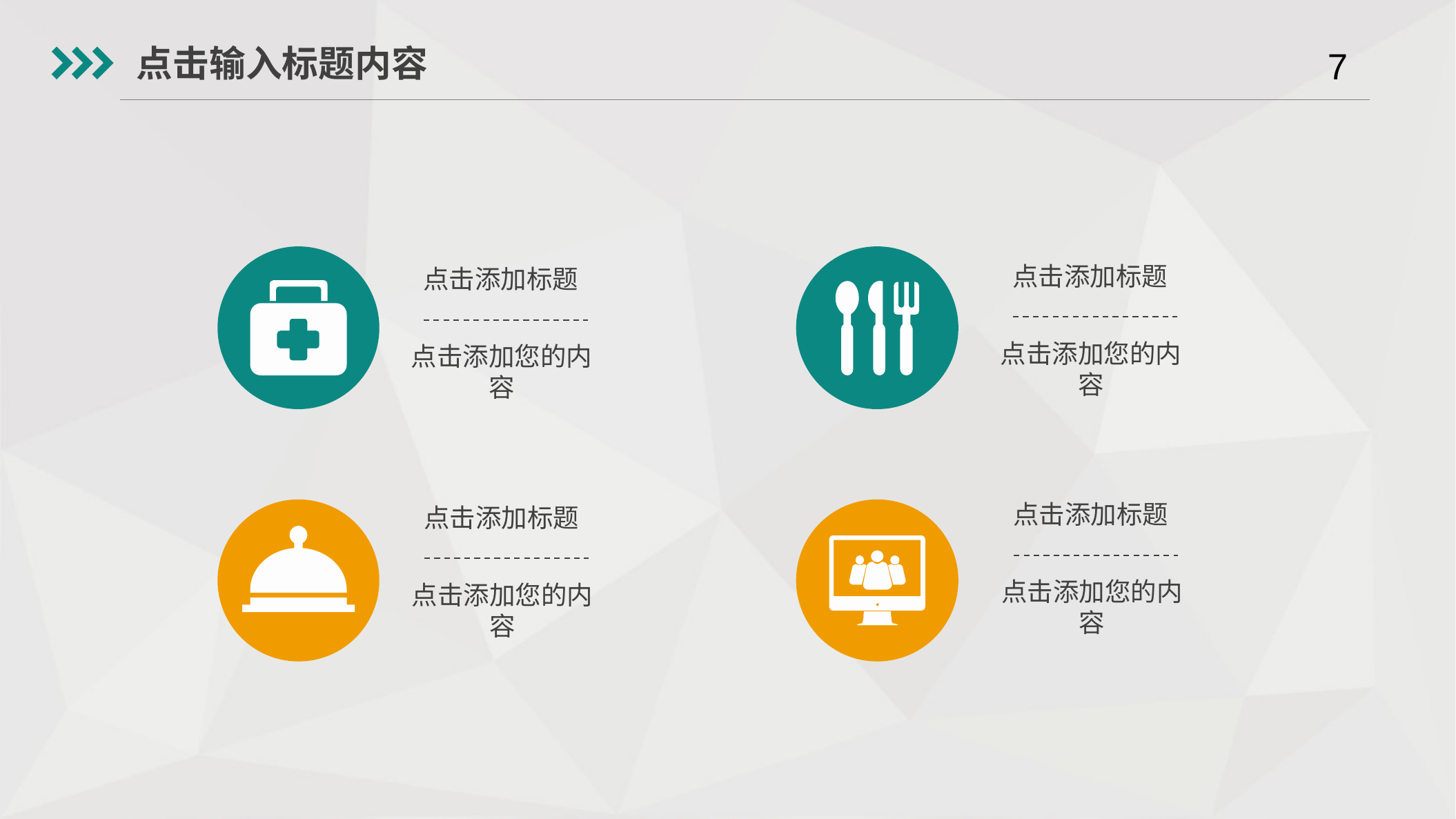

点击输入标题内容

点击添加标题
点击添加您的内容
点击添加标题
点击添加您的内容
点击添加标题
点击添加您的内容
点击添加标题
点击添加您的内容

Yanshifu